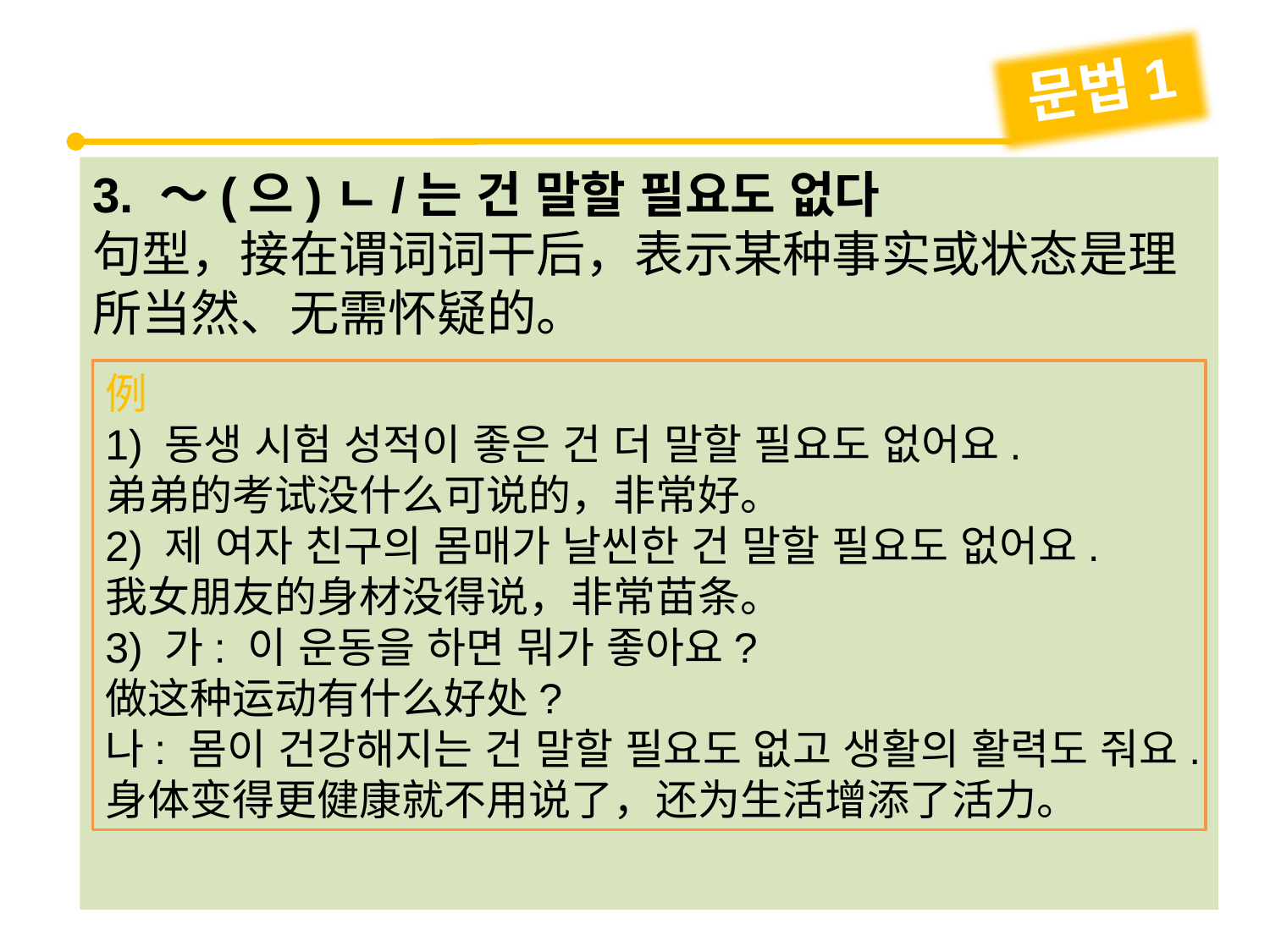

문법1
3. ～(으)ㄴ/는 건 말할 필요도 없다
句型，接在谓词词干后，表示某种事实或状态是理所当然、无需怀疑的。

例
1) 동생 시험 성적이 좋은 건 더 말할 필요도 없어요.
弟弟的考试没什么可说的，非常好。
2) 제 여자 친구의 몸매가 날씬한 건 말할 필요도 없어요.
我女朋友的身材没得说，非常苗条。
3) 가: 이 운동을 하면 뭐가 좋아요?
做这种运动有什么好处?
나: 몸이 건강해지는 건 말할 필요도 없고 생활의 활력도 줘요.
身体变得更健康就不用说了，还为生活增添了活力。